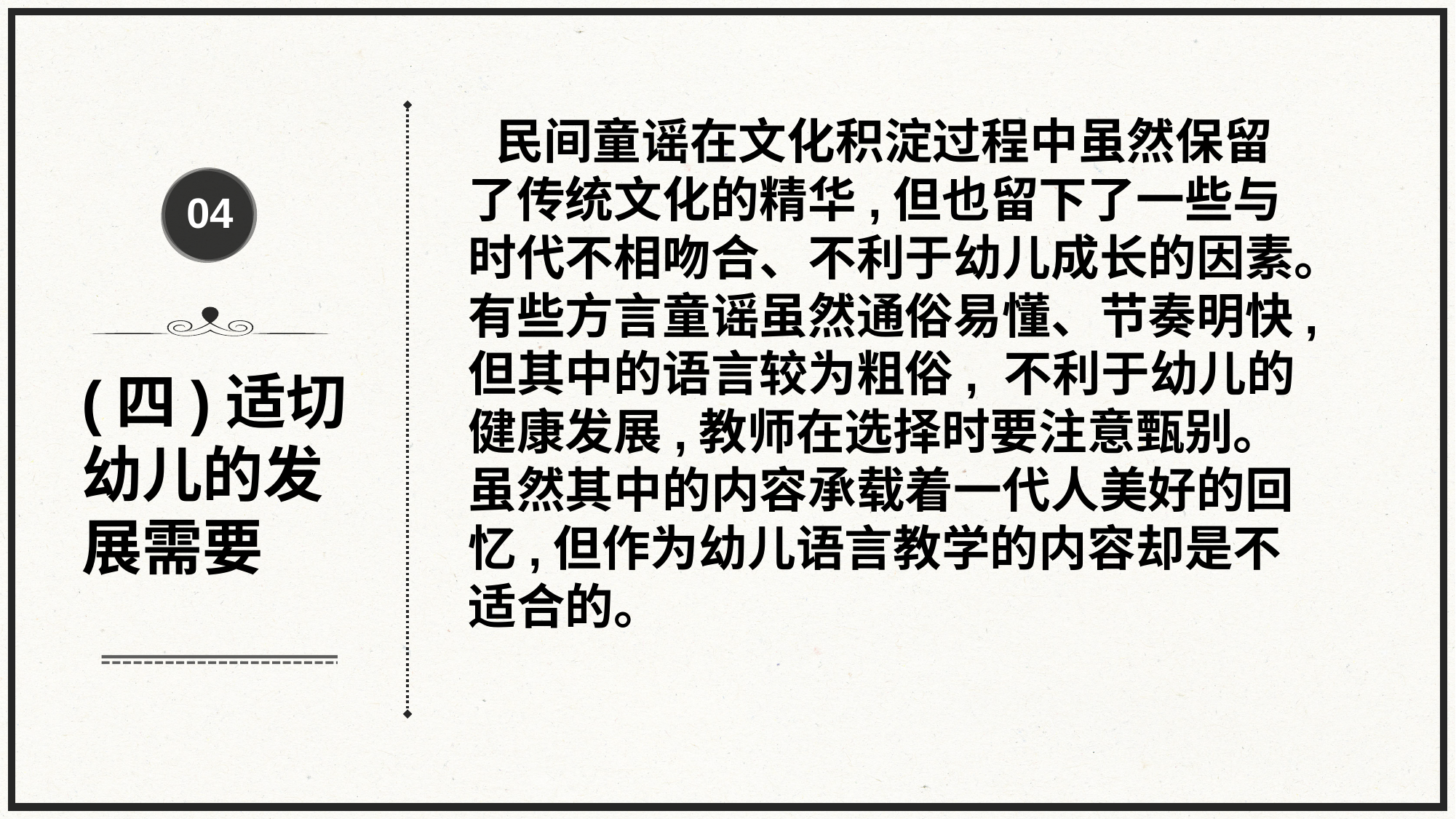

民间童谣在文化积淀过程中虽然保留了传统文化的精华,但也留下了一些与时代不相吻合、不利于幼儿成长的因素。有些方言童谣虽然通俗易懂、节奏明快,但其中的语言较为粗俗, 不利于幼儿的健康发展,教师在选择时要注意甄别。虽然其中的内容承载着一代人美好的回忆,但作为幼儿语言教学的内容却是不适合的。

04

(四)适切幼儿的发展需要